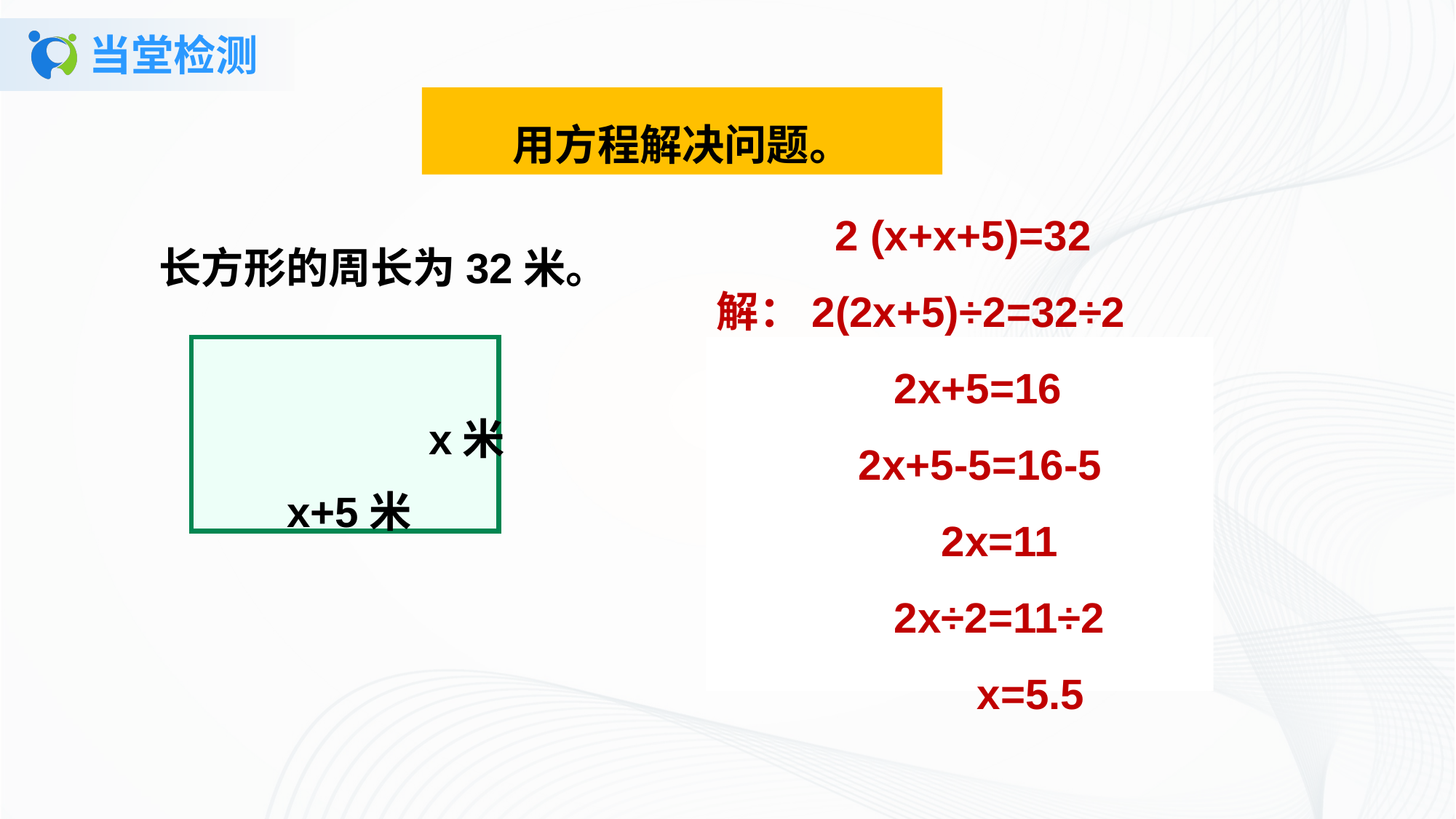

# 当堂检测
用方程解决问题。
长方形的周长为32米。

          2 (x+x+5)=32
解：2(2x+5)÷2=32÷2
               2x+5=16
            2x+5-5=16-5
                   2x=11
               2x÷2=11÷2
                      x=5.5

x米
x+5米